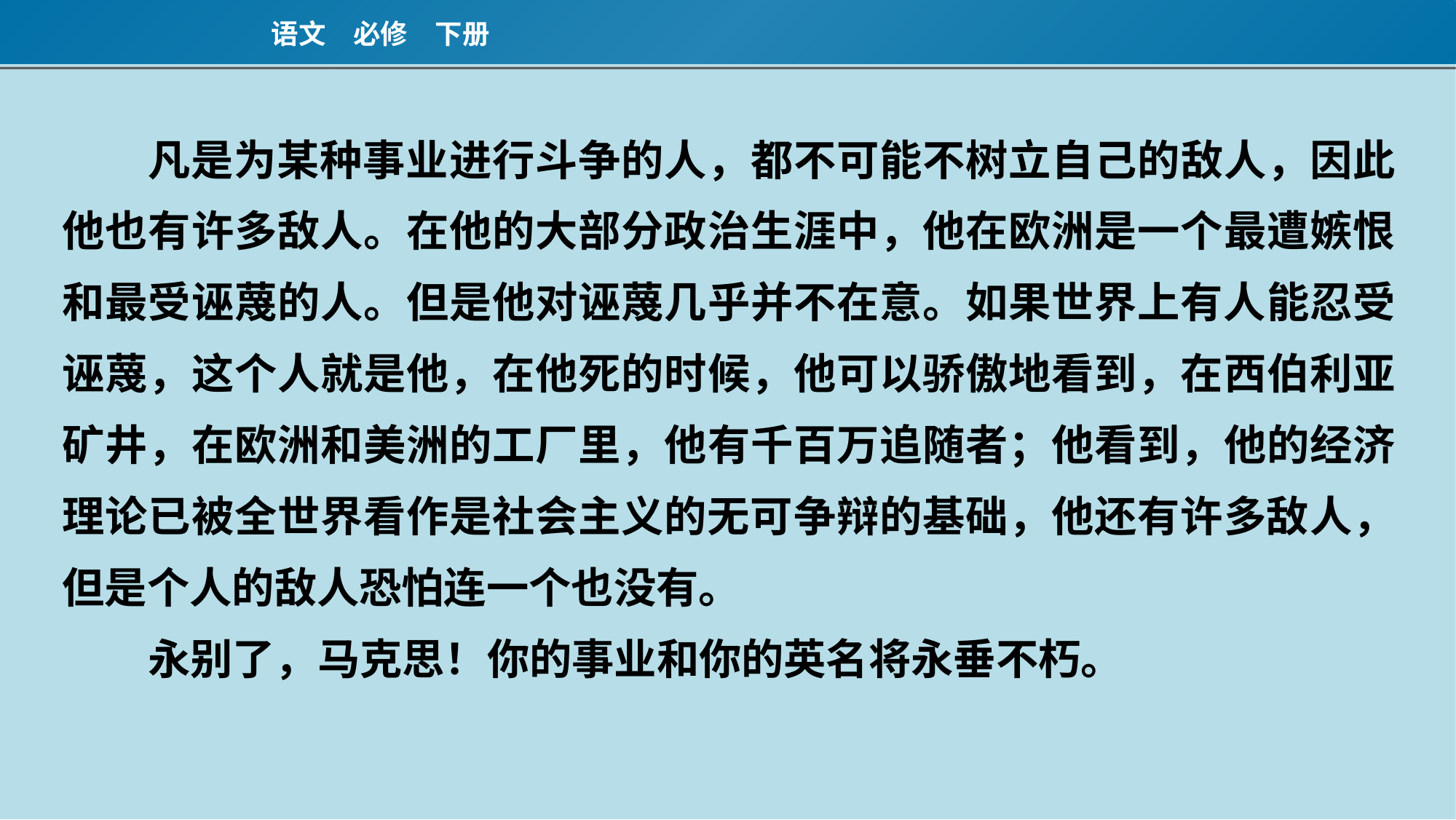

凡是为某种事业进行斗争的人，都不可能不树立自己的敌人，因此他也有许多敌人。在他的大部分政治生涯中，他在欧洲是一个最遭嫉恨和最受诬蔑的人。但是他对诬蔑几乎并不在意。如果世界上有人能忍受诬蔑，这个人就是他，在他死的时候，他可以骄傲地看到，在西伯利亚矿井，在欧洲和美洲的工厂里，他有千百万追随者；他看到，他的经济理论已被全世界看作是社会主义的无可争辩的基础，他还有许多敌人，但是个人的敌人恐怕连一个也没有。
永别了，马克思！你的事业和你的英名将永垂不朽。